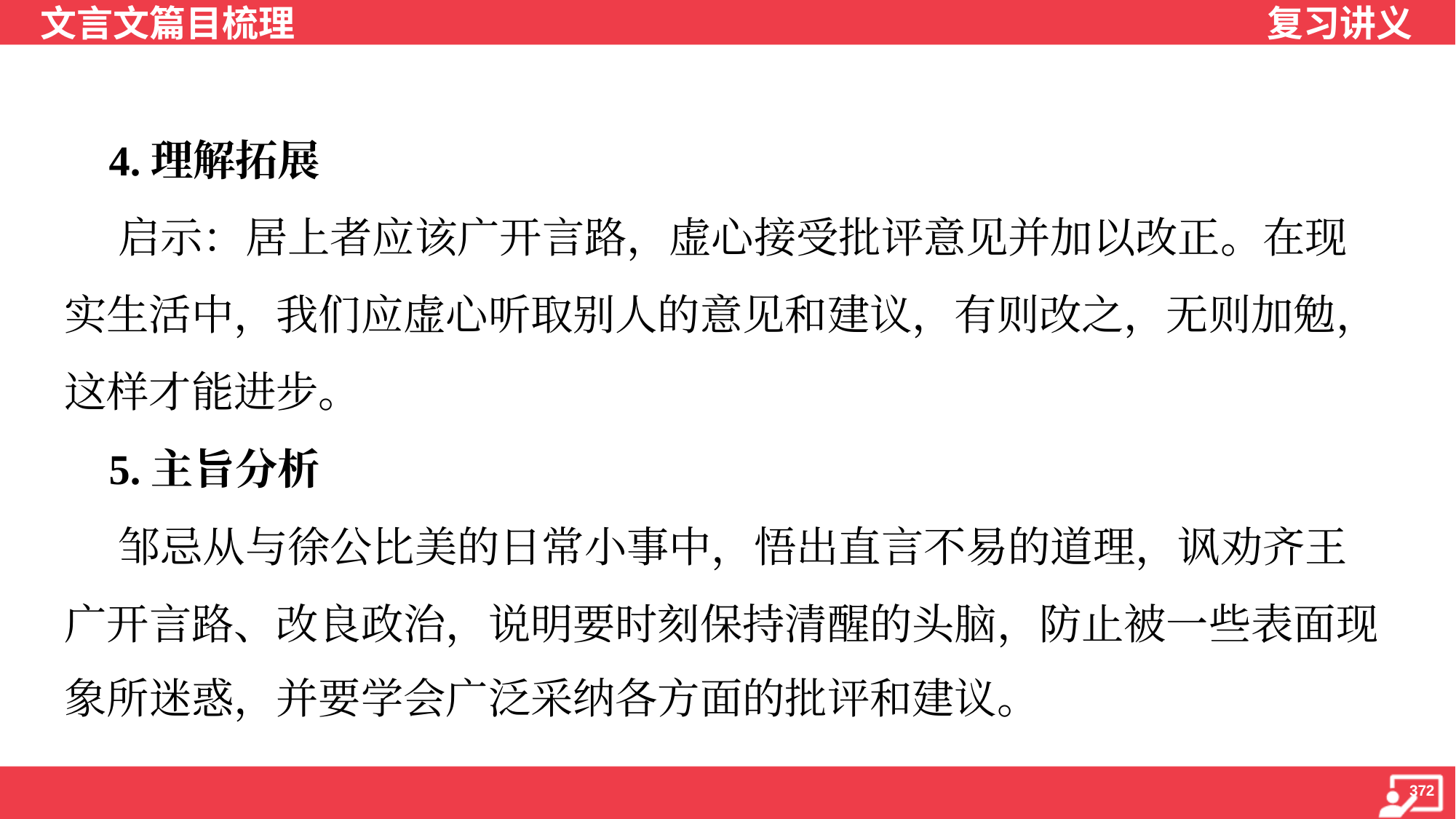

4.理解拓展
    启示：居上者应该广开言路，虚心接受批评意见并加以改正。在现
实生活中，我们应虚心听取别人的意见和建议，有则改之，无则加勉，
这样才能进步。
    5.主旨分析
    邹忌从与徐公比美的日常小事中，悟出直言不易的道理，讽劝齐王
广开言路、改良政治，说明要时刻保持清醒的头脑，防止被一些表面现
象所迷惑，并要学会广泛采纳各方面的批评和建议。